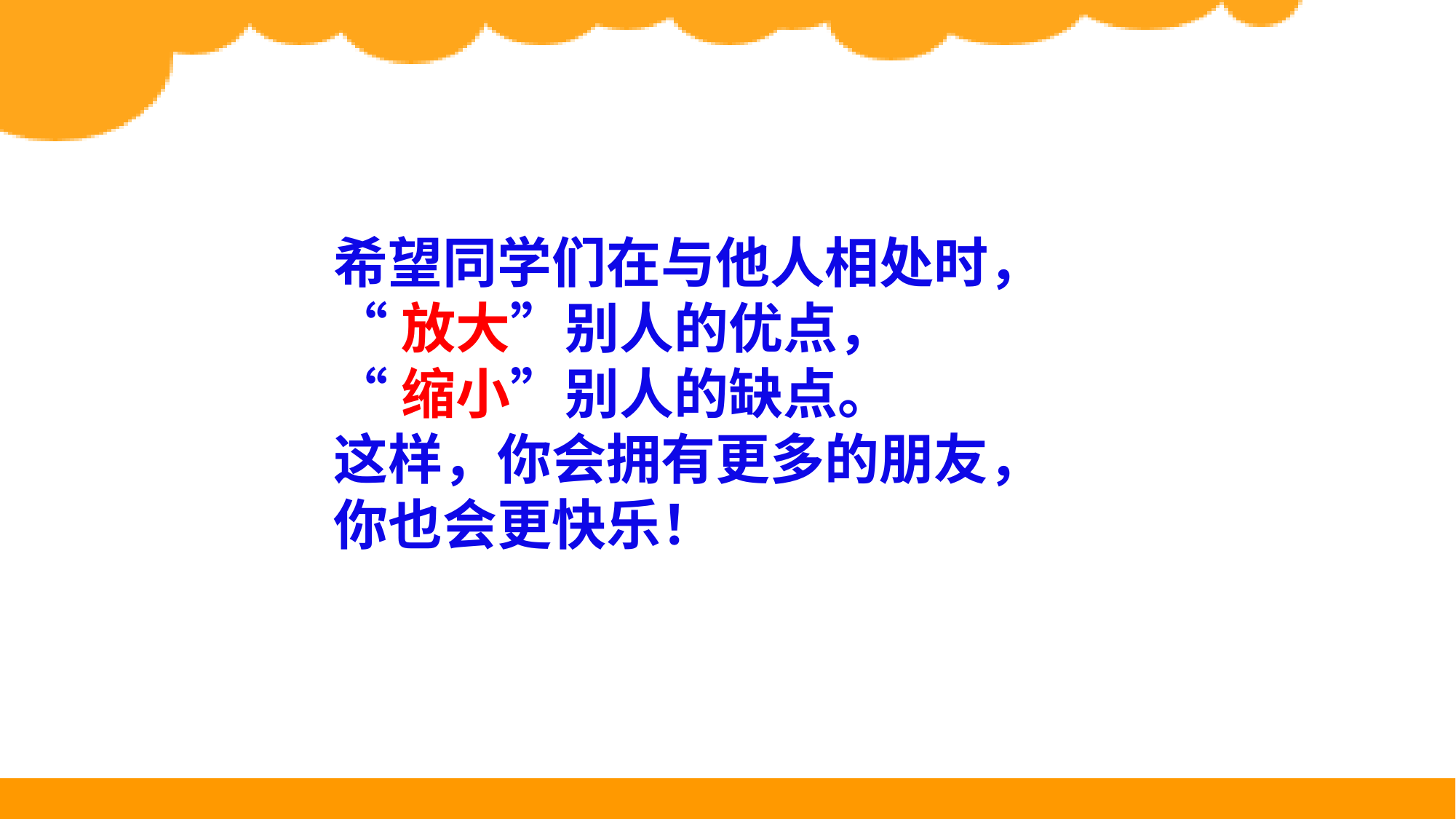

希望同学们在与他人相处时，
“放大”别人的优点，
“缩小”别人的缺点。
这样，你会拥有更多的朋友，
你也会更快乐！